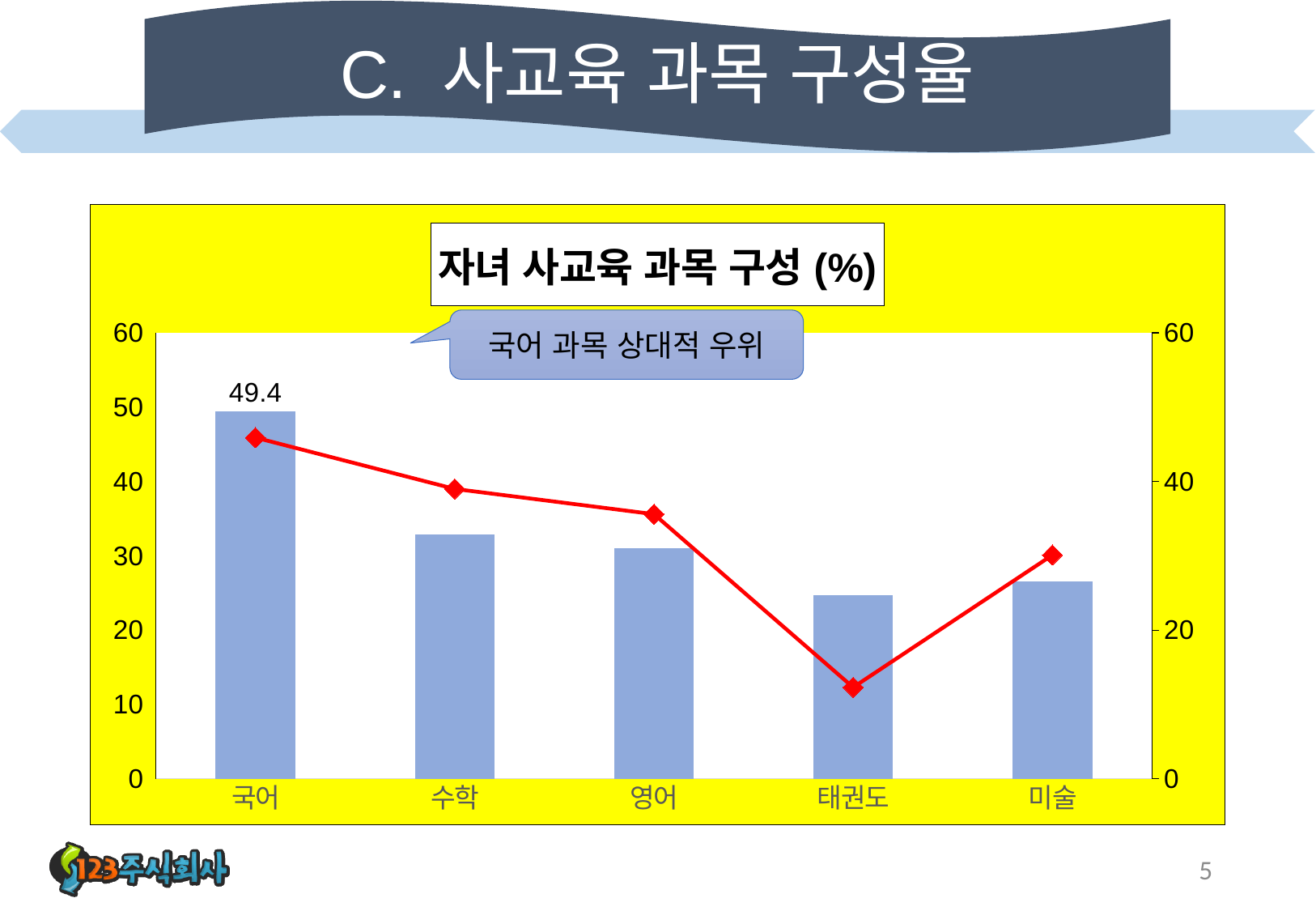

# C. 사교육 과목 구성율

### Chart: 자녀 사교육 과목 구성(%)

| Category | 남자아동 | 여자아동 |
|---|---|---|
| 국어 | 49.4 | 45.9 |
| 수학 | 32.9 | 39.0 |
| 영어 | 31.0 | 35.6 |
| 태권도 | 24.7 | 12.3 |
| 미술 | 26.6 | 30.1 |
국어 과목 상대적 우위
5